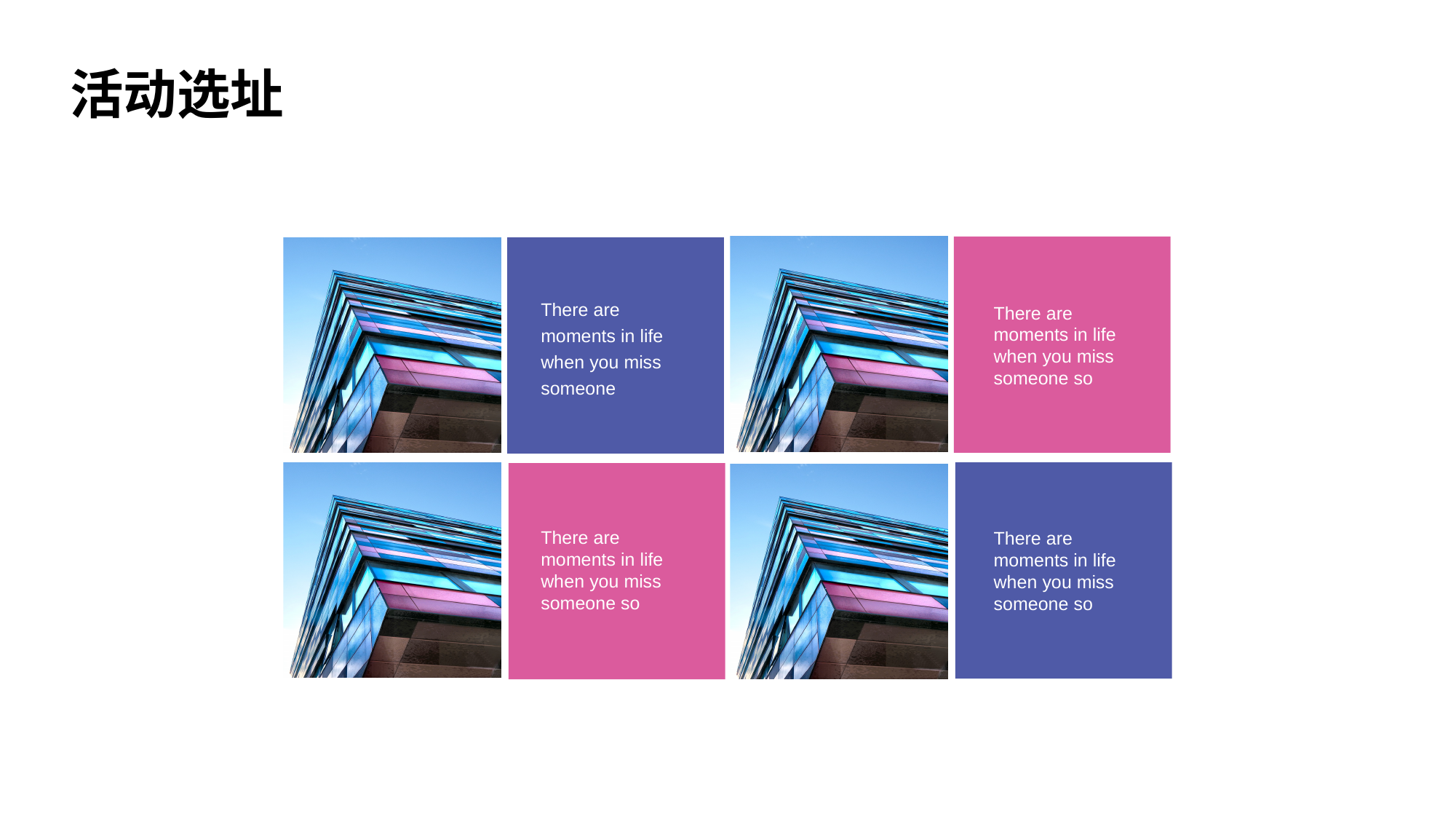

活动选址

There are moments in life when you miss someone
There are moments in life when you miss someone so

There are moments in life when you miss someone so
There are moments in life when you miss someone so